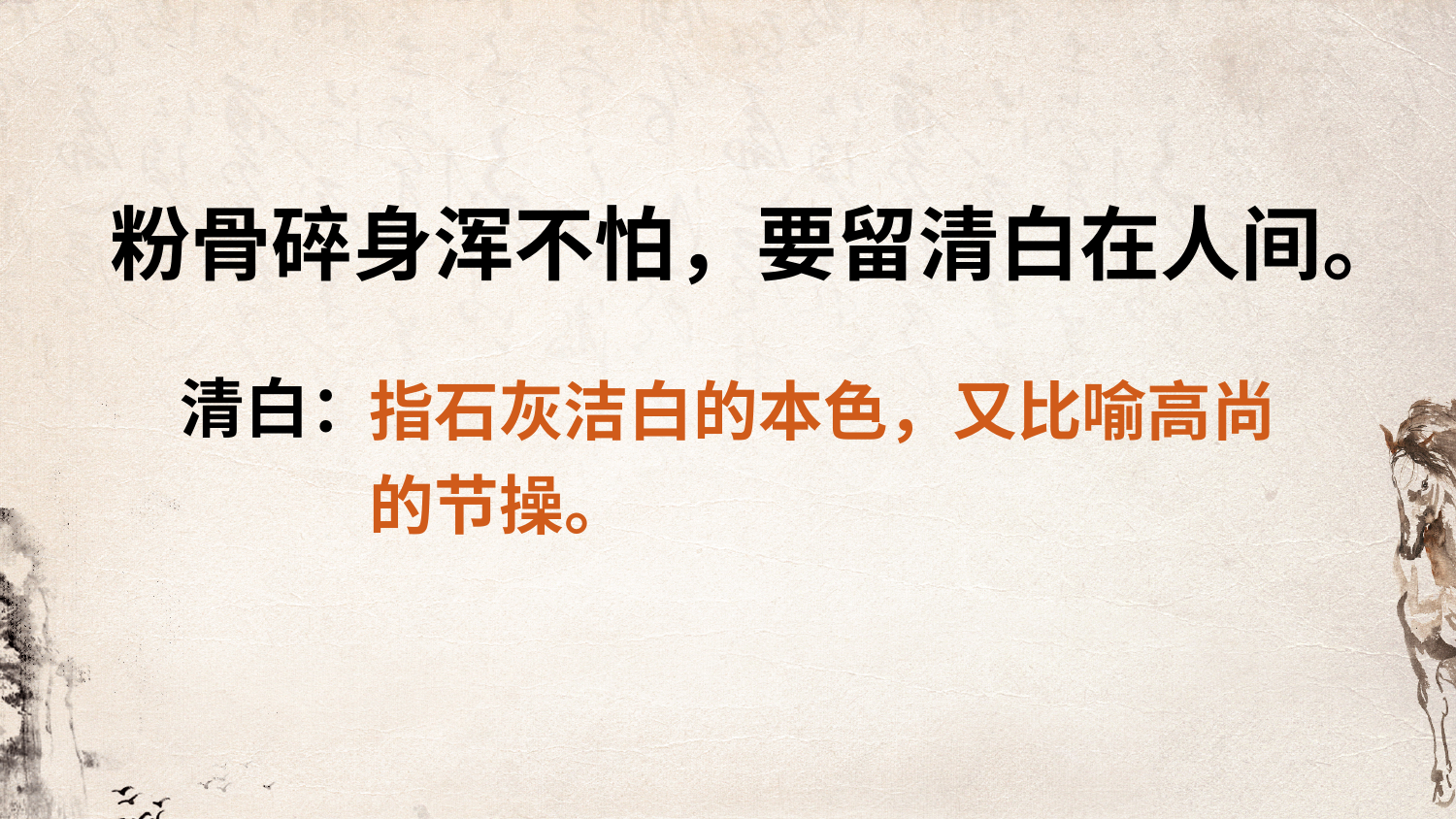

粉骨碎身浑不怕，要留清白在人间。
清白：
指石灰洁白的本色，又比喻高尚的节操。